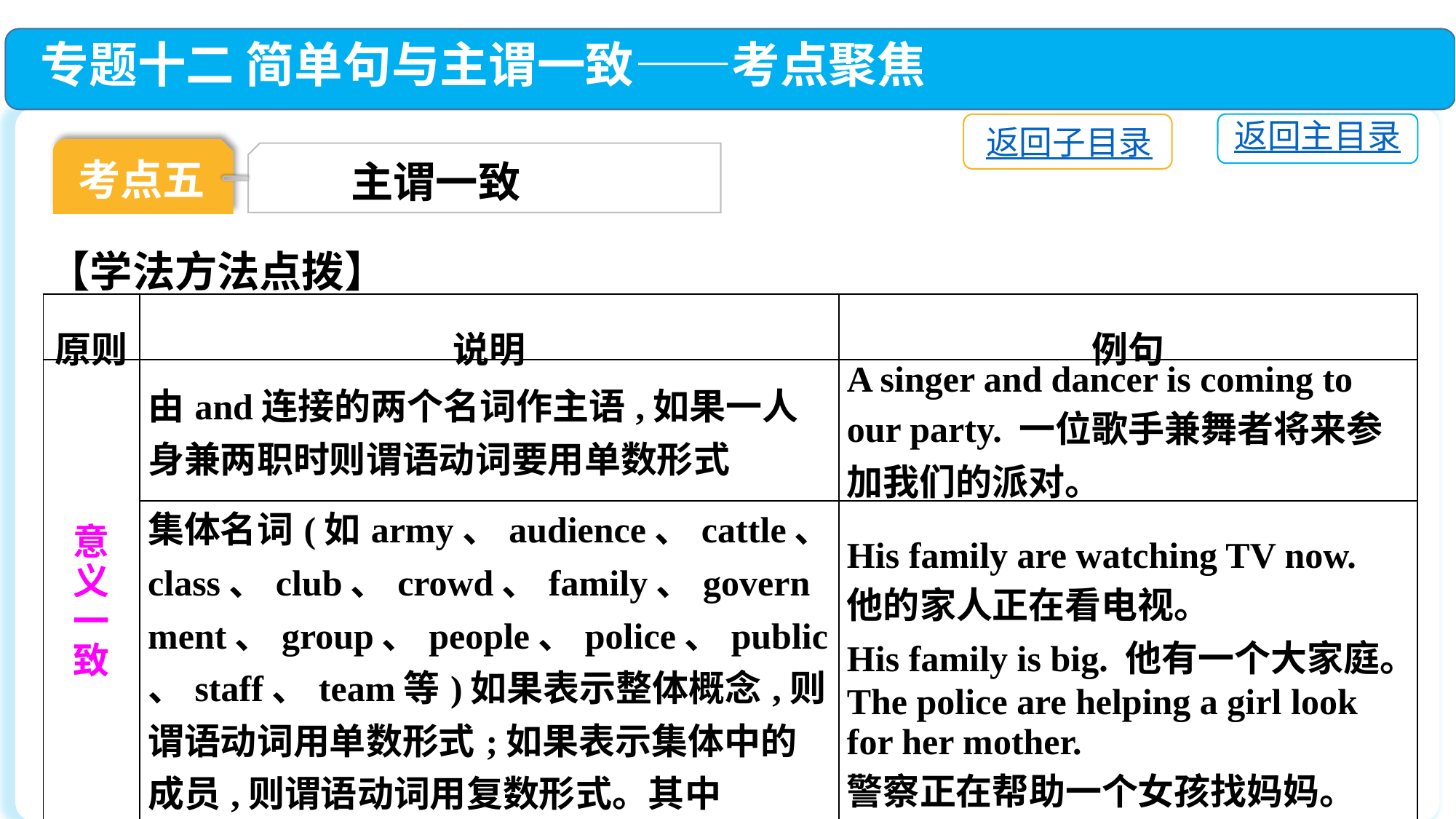

专题十二 简单句与主谓一致——考点聚焦

返回主目录

返回子目录
考点五
   主谓一致

【学法方法点拨】
| 原则 | 说明 | 例句 |
| --- | --- | --- |
| 意 义 一 致 | 由and连接的两个名词作主语,如果一人身兼两职时则谓语动词要用单数形式 | A singer and dancer is coming to our party. 一位歌手兼舞者将来参加我们的派对。 |
|  | 集体名词(如army、audience、cattle、class、club、crowd、family、government、group、people、police、public、staff、team等)如果表示整体概念,则谓语动词用单数形式;如果表示集体中的成员,则谓语动词用复数形式。其中cattle、people、police一般看成复数形式 | His family are watching TV now. 他的家人正在看电视。 His family is big. 他有一个大家庭。 The police are helping a girl look for her mother. 警察正在帮助一个女孩找妈妈。 |